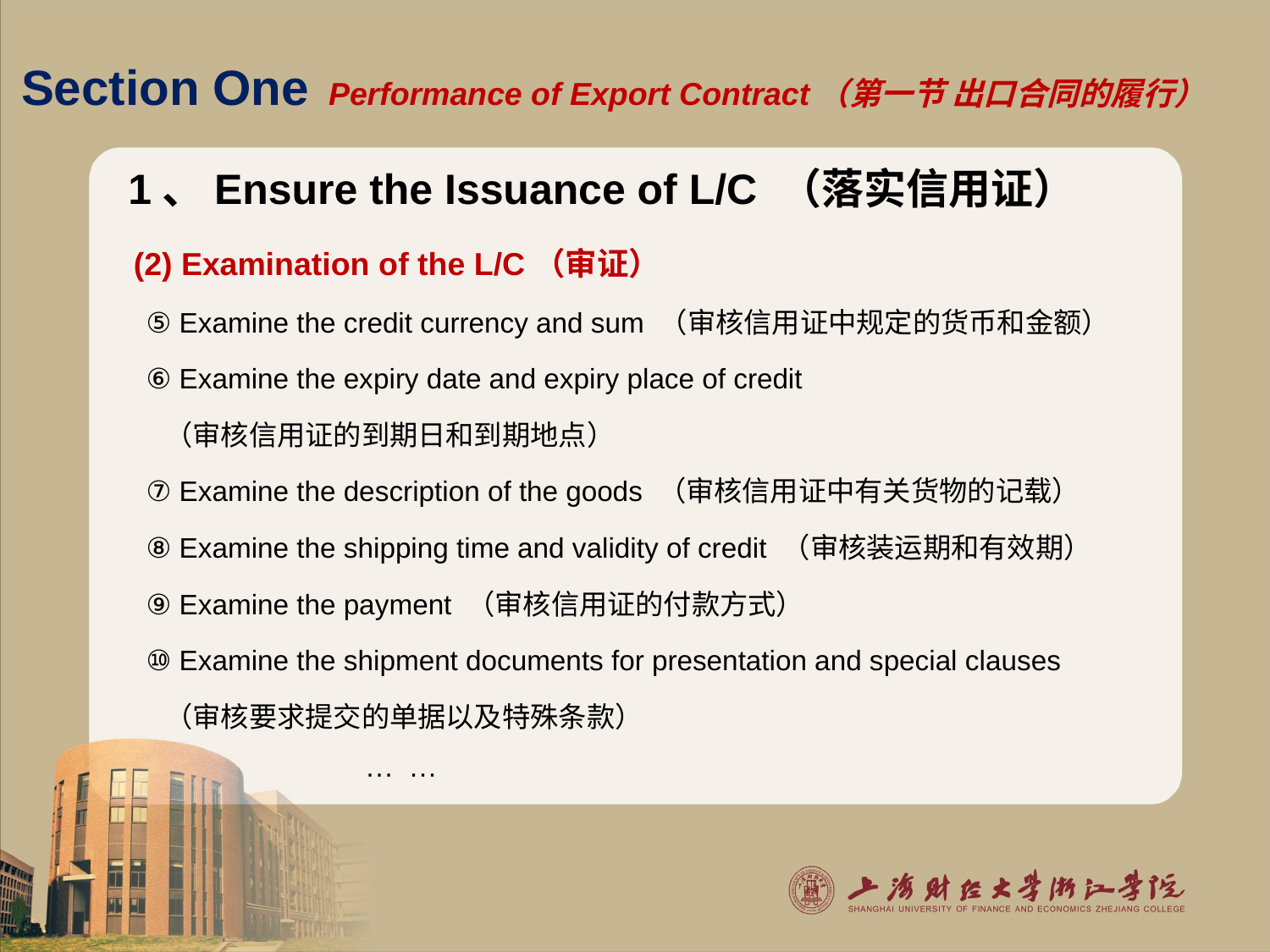

# Section One  Performance of Export Contract（第一节 出口合同的履行）
1、Ensure the Issuance of L/C （落实信用证）
   (2) Examination of the L/C（审证）
     ⑤ Examine the credit currency and sum （审核信用证中规定的货币和金额）
     ⑥ Examine the expiry date and expiry place of credit
        （审核信用证的到期日和到期地点）
     ⑦ Examine the description of the goods （审核信用证中有关货物的记载）
     ⑧ Examine the shipping time and validity of credit （审核装运期和有效期）
     ⑨ Examine the payment （审核信用证的付款方式）
     ⑩ Examine the shipment documents for presentation and special clauses
        （审核要求提交的单据以及特殊条款）
                                 ···  ···